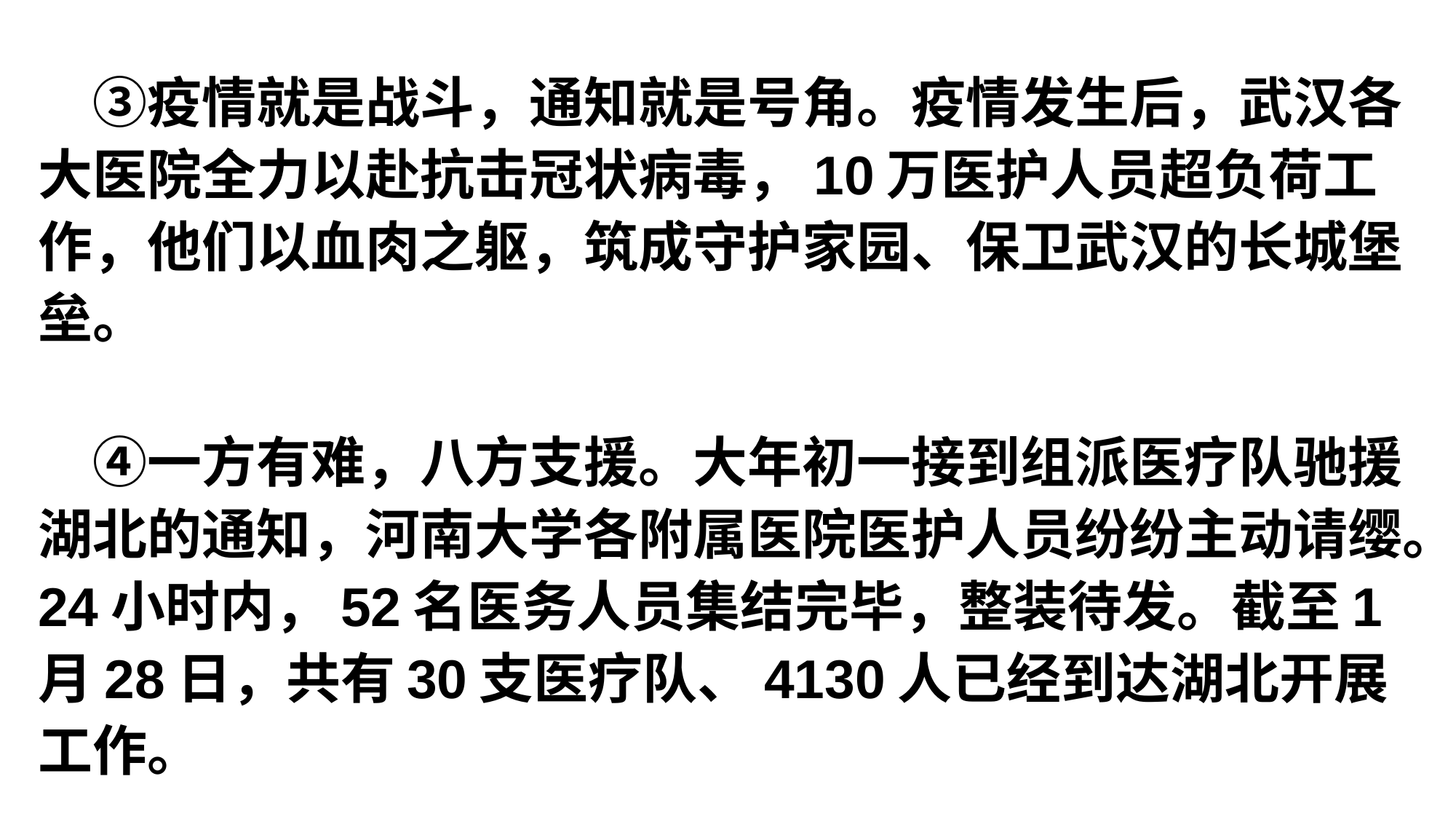

③疫情就是战斗，通知就是号角。疫情发生后，武汉各大医院全力以赴抗击冠状病毒，10万医护人员超负荷工作，他们以血肉之躯，筑成守护家园、保卫武汉的长城堡垒。
　④一方有难，八方支援。大年初一接到组派医疗队驰援湖北的通知，河南大学各附属医院医护人员纷纷主动请缨。24小时内，52名医务人员集结完毕，整装待发。截至1月28日，共有30支医疗队、4130人已经到达湖北开展工作。